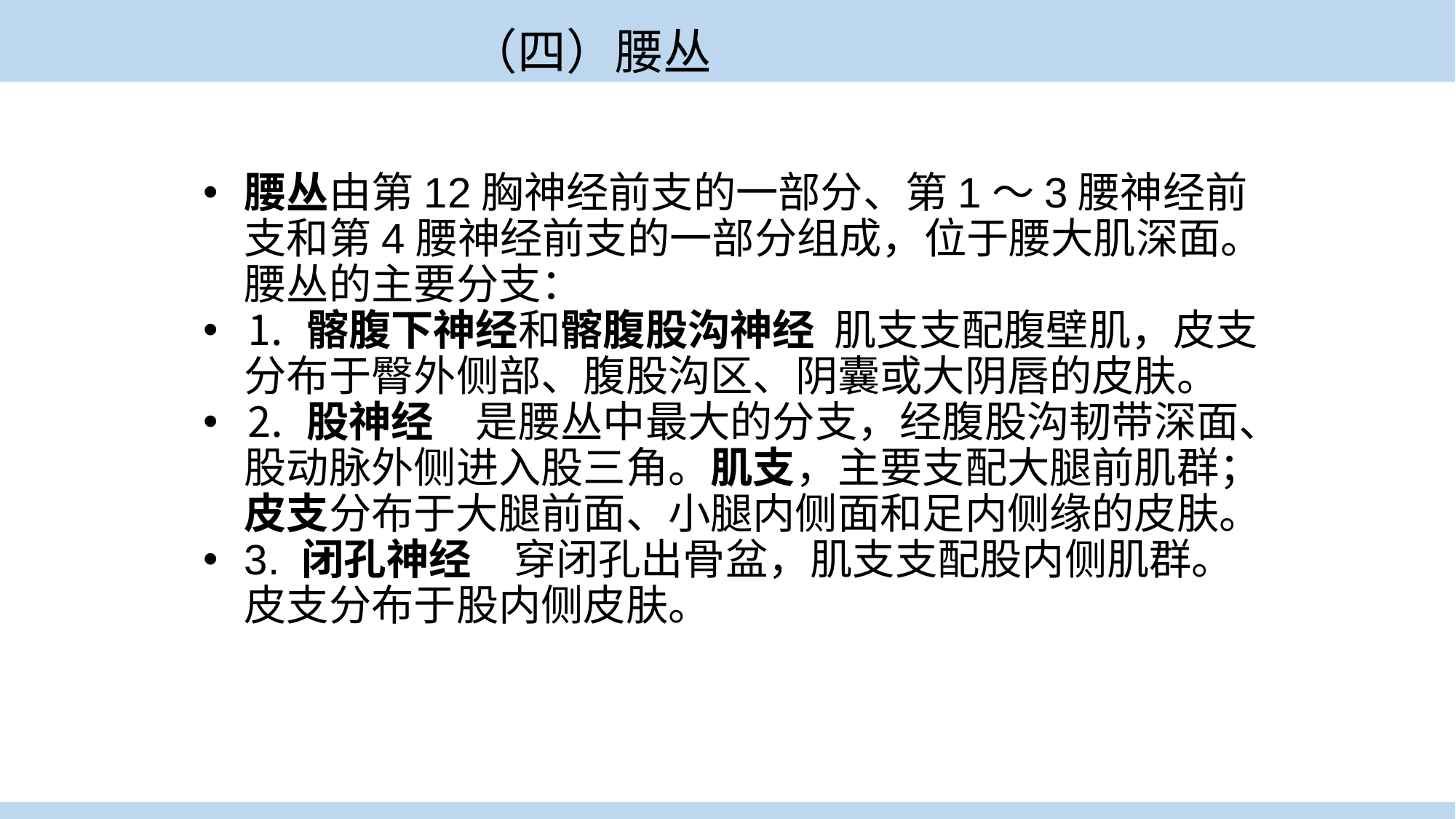

（四）腰丛
腰丛由第12胸神经前支的一部分、第1～3腰神经前支和第4腰神经前支的一部分组成，位于腰大肌深面。腰丛的主要分支：
⒈ 髂腹下神经和髂腹股沟神经  肌支支配腹壁肌，皮支分布于臀外侧部、腹股沟区、阴囊或大阴唇的皮肤。
⒉ 股神经　是腰丛中最大的分支，经腹股沟韧带深面、股动脉外侧进入股三角。肌支，主要支配大腿前肌群；皮支分布于大腿前面、小腿内侧面和足内侧缘的皮肤。
3. 闭孔神经　穿闭孔出骨盆，肌支支配股内侧肌群。皮支分布于股内侧皮肤。